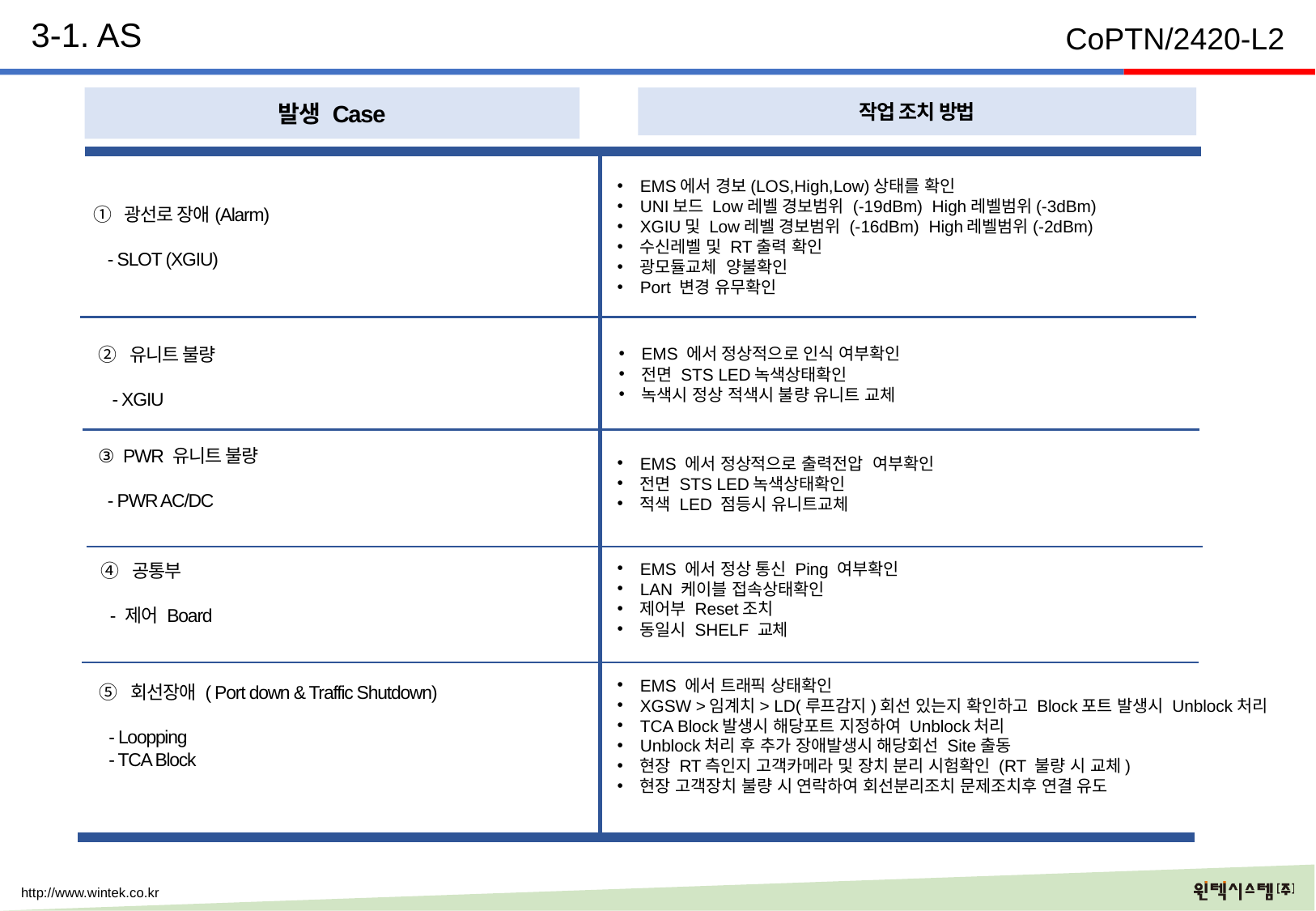

3-1. AS
CoPTN/2420-L2

발생 Case
작업 조치 방법
EMS에서 경보(LOS,High,Low)상태를 확인
UNI보드 Low레벨 경보범위 (-19dBm)  High레벨범위(-3dBm)
XGIU및 Low레벨 경보범위 (-16dBm)  High레벨범위(-2dBm)
수신레벨 및 RT출력 확인
광모듈교체  양불확인
Port 변경 유무확인
광선로 장애(Alarm)

   - SLOT (XGIU)

EMS 에서 정상적으로 인식 여부확인
전면 STS LED녹색상태확인
녹색시 정상 적색시 불량 유니트 교체
②  유니트 불량

   - XGIU
 ③  PWR 유니트 불량

   - PWR AC/DC

EMS 에서 정상적으로 출력전압  여부확인
전면 STS LED녹색상태확인
적색 LED 점등시 유니트교체
 ④  공통부

   - 제어 Board

EMS 에서 정상 통신 Ping 여부확인
LAN 케이블 접속상태확인
제어부 Reset조치
동일시 SHELF 교체

EMS 에서 트래픽 상태확인
XGSW >임계치> LD(루프감지)회선 있는지 확인하고 Block포트 발생시 Unblock처리
TCA Block발생시 해당포트 지정하여 Unblock처리
Unblock처리 후 추가 장애발생시 해당회선 Site출동
현장 RT측인지 고객카메라 및 장치 분리 시험확인 (RT 불량 시 교체)
현장 고객장치 불량 시 연락하여 회선분리조치 문제조치후 연결 유도

 ⑤  회선장애 ( Port down & Traffic Shutdown)

   - Loopping
   - TCA Block